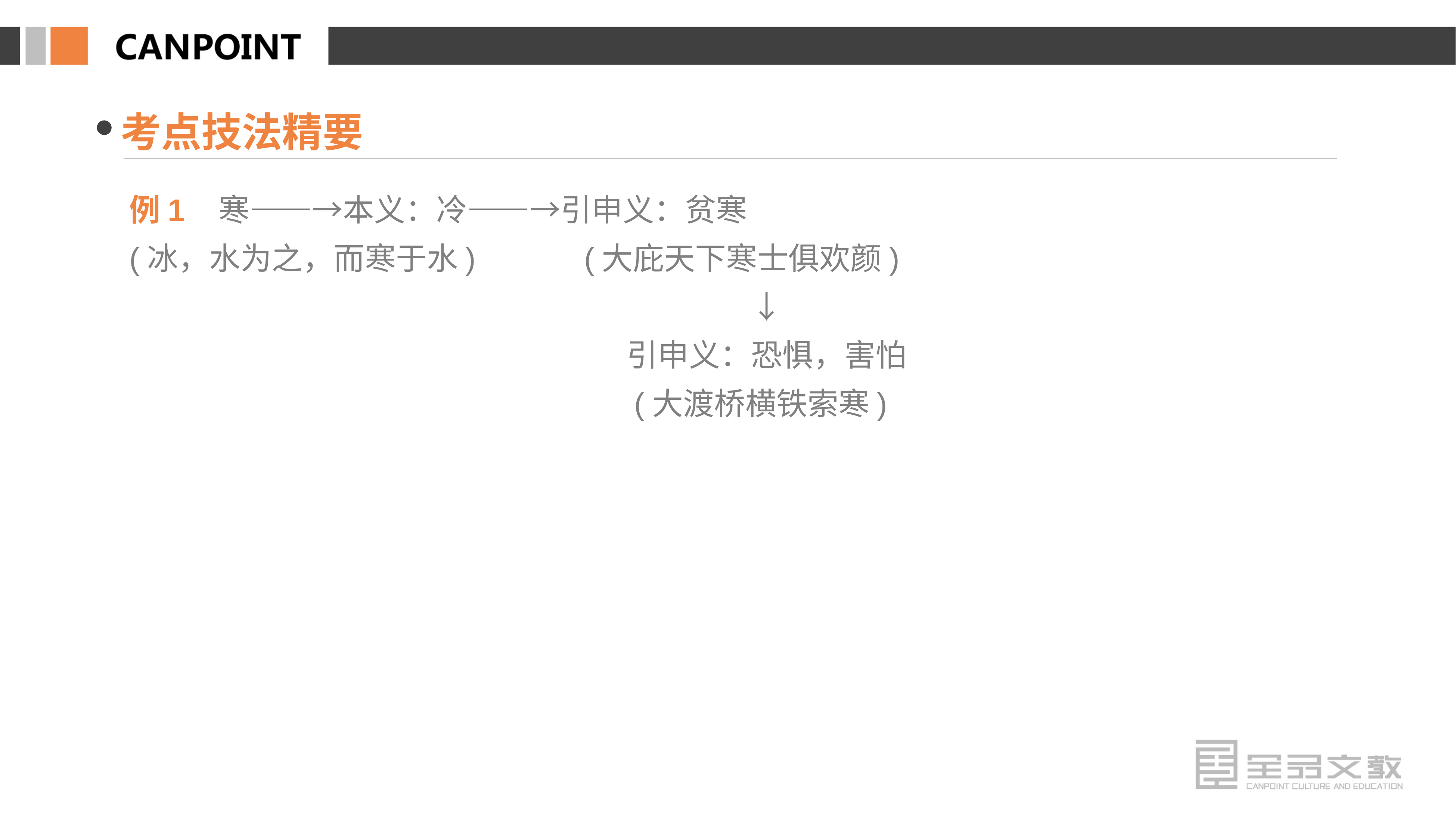

考点技法精要

例1   寒――→本义：冷――→引申义：贫寒
(冰，水为之，而寒于水)　　　(大庇天下寒士俱欢颜)
　　　　　　　　　　　　　　　　　　　　↓
　　　　　　　　　　　　　　　　引申义：恐惧，害怕
　　　　　　　　　　　　　　　　(大渡桥横铁索寒)